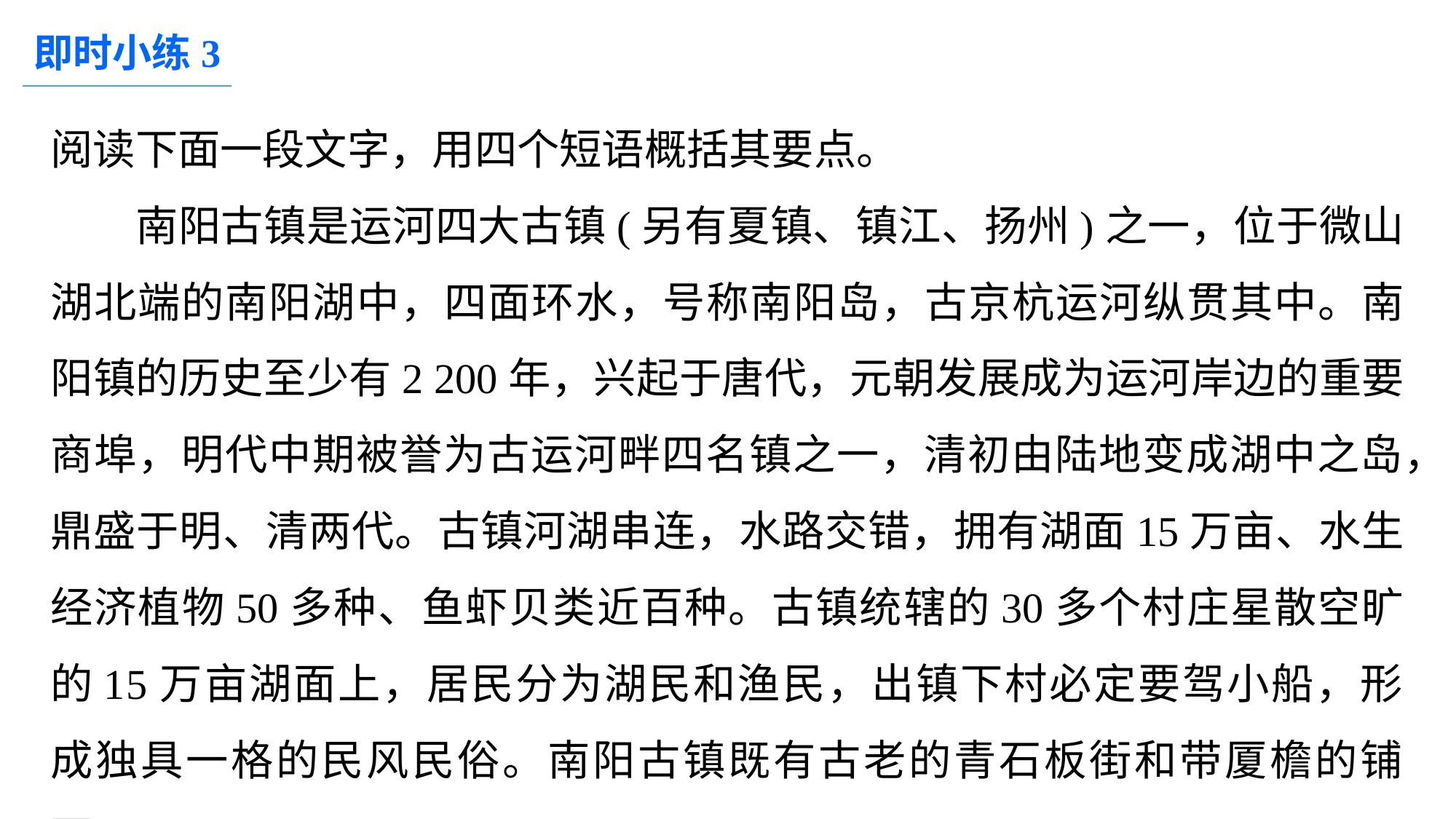

即时小练3
阅读下面一段文字，用四个短语概括其要点。
南阳古镇是运河四大古镇(另有夏镇、镇江、扬州)之一，位于微山湖北端的南阳湖中，四面环水，号称南阳岛，古京杭运河纵贯其中。南阳镇的历史至少有2 200年，兴起于唐代，元朝发展成为运河岸边的重要商埠，明代中期被誉为古运河畔四名镇之一，清初由陆地变成湖中之岛，鼎盛于明、清两代。古镇河湖串连，水路交错，拥有湖面15万亩、水生经济植物50多种、鱼虾贝类近百种。古镇统辖的30多个村庄星散空旷的15万亩湖面上，居民分为湖民和渔民，出镇下村必定要驾小船，形成独具一格的民风民俗。南阳古镇既有古老的青石板街和带厦檐的铺面，